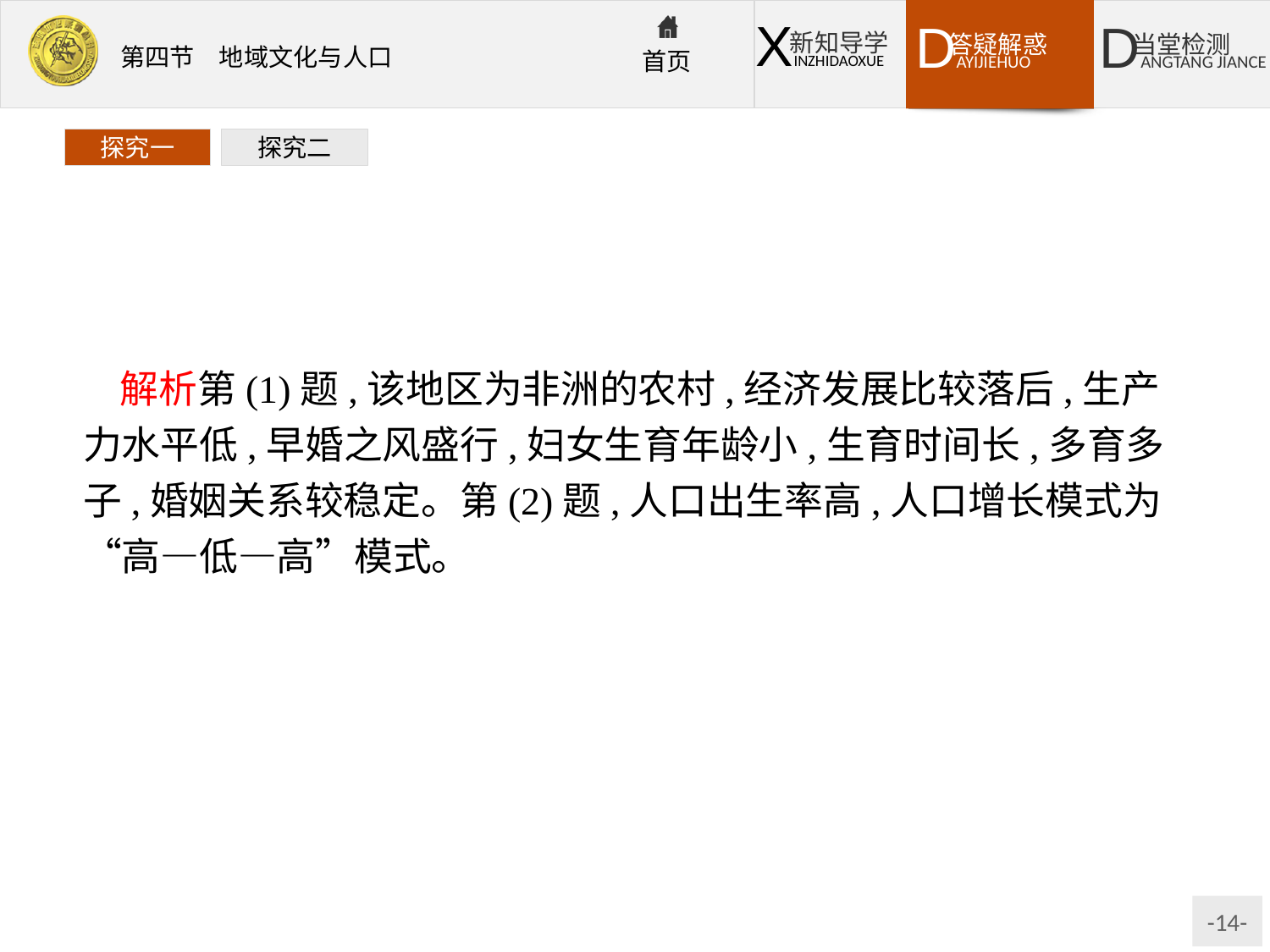

探究一
探究二
解析第(1)题,该地区为非洲的农村,经济发展比较落后,生产力水平低,早婚之风盛行,妇女生育年龄小,生育时间长,多育多子,婚姻关系较稳定。第(2)题,人口出生率高,人口增长模式为“高—低—高”模式。
答案(1)B　(2)B